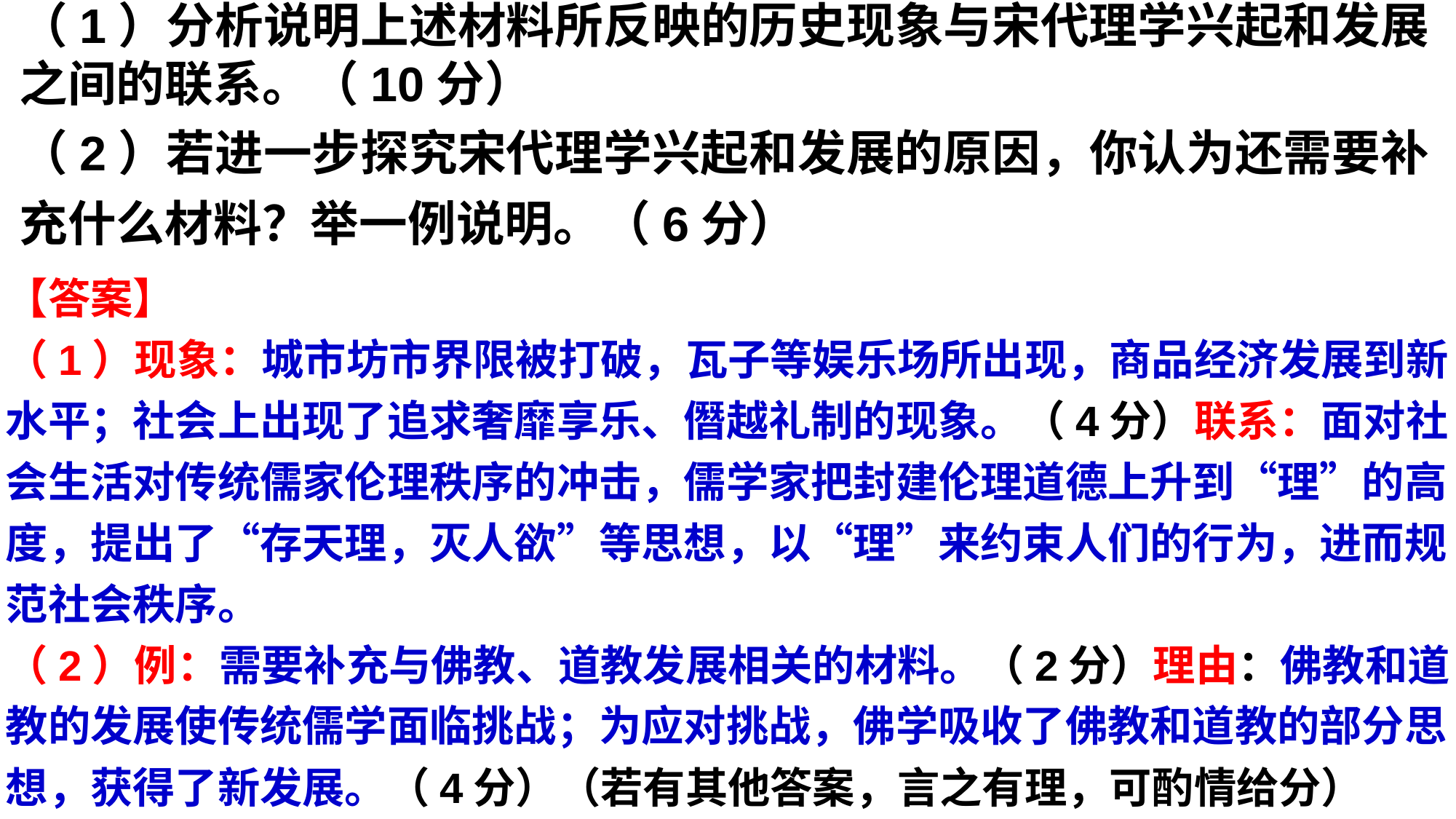

（1）分析说明上述材料所反映的历史现象与宋代理学兴起和发展之间的联系。（10分）（2）若进一步探究宋代理学兴起和发展的原因，你认为还需要补充什么材料？举一例说明。（6分）

【答案】（1）现象：城市坊市界限被打破，瓦子等娱乐场所出现，商品经济发展到新水平；社会上出现了追求奢靡享乐、僭越礼制的现象。（4分）联系：面对社会生活对传统儒家伦理秩序的冲击，儒学家把封建伦理道德上升到“理”的高度，提出了“存天理，灭人欲”等思想，以“理”来约束人们的行为，进而规范社会秩序。
（2）例：需要补充与佛教、道教发展相关的材料。（2分）理由：佛教和道教的发展使传统儒学面临挑战；为应对挑战，佛学吸收了佛教和道教的部分思想，获得了新发展。（4分）（若有其他答案，言之有理，可酌情给分）